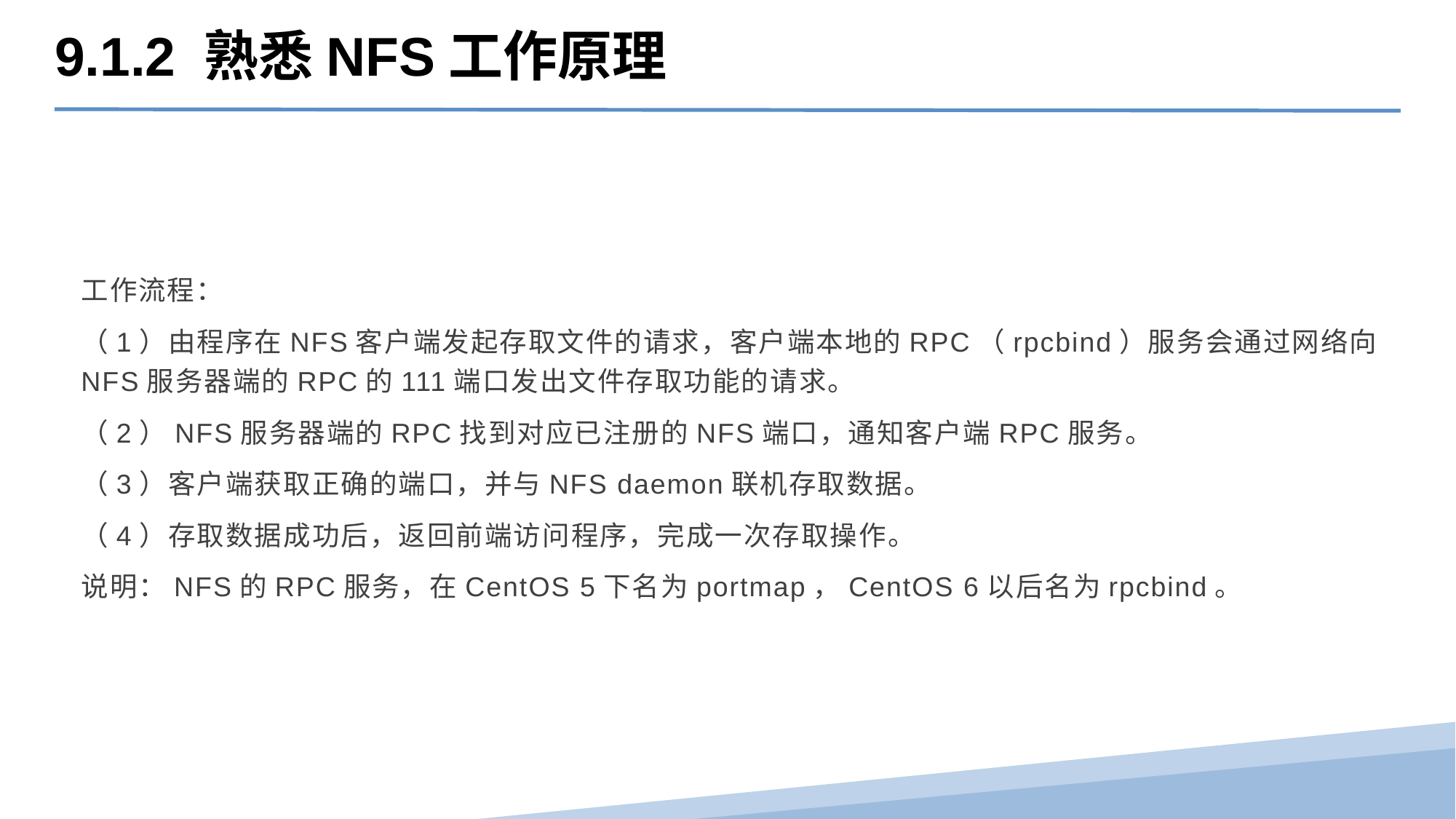

9.1.2 熟悉NFS工作原理
工作流程：
（1）由程序在NFS客户端发起存取文件的请求，客户端本地的RPC（rpcbind）服务会通过网络向NFS服务器端的RPC的111端口发出文件存取功能的请求。
（2）NFS服务器端的RPC找到对应已注册的NFS端口，通知客户端RPC服务。
（3）客户端获取正确的端口，并与NFS daemon联机存取数据。
（4）存取数据成功后，返回前端访问程序，完成一次存取操作。
说明：NFS的RPC服务，在CentOS 5下名为portmap，CentOS 6以后名为rpcbind。